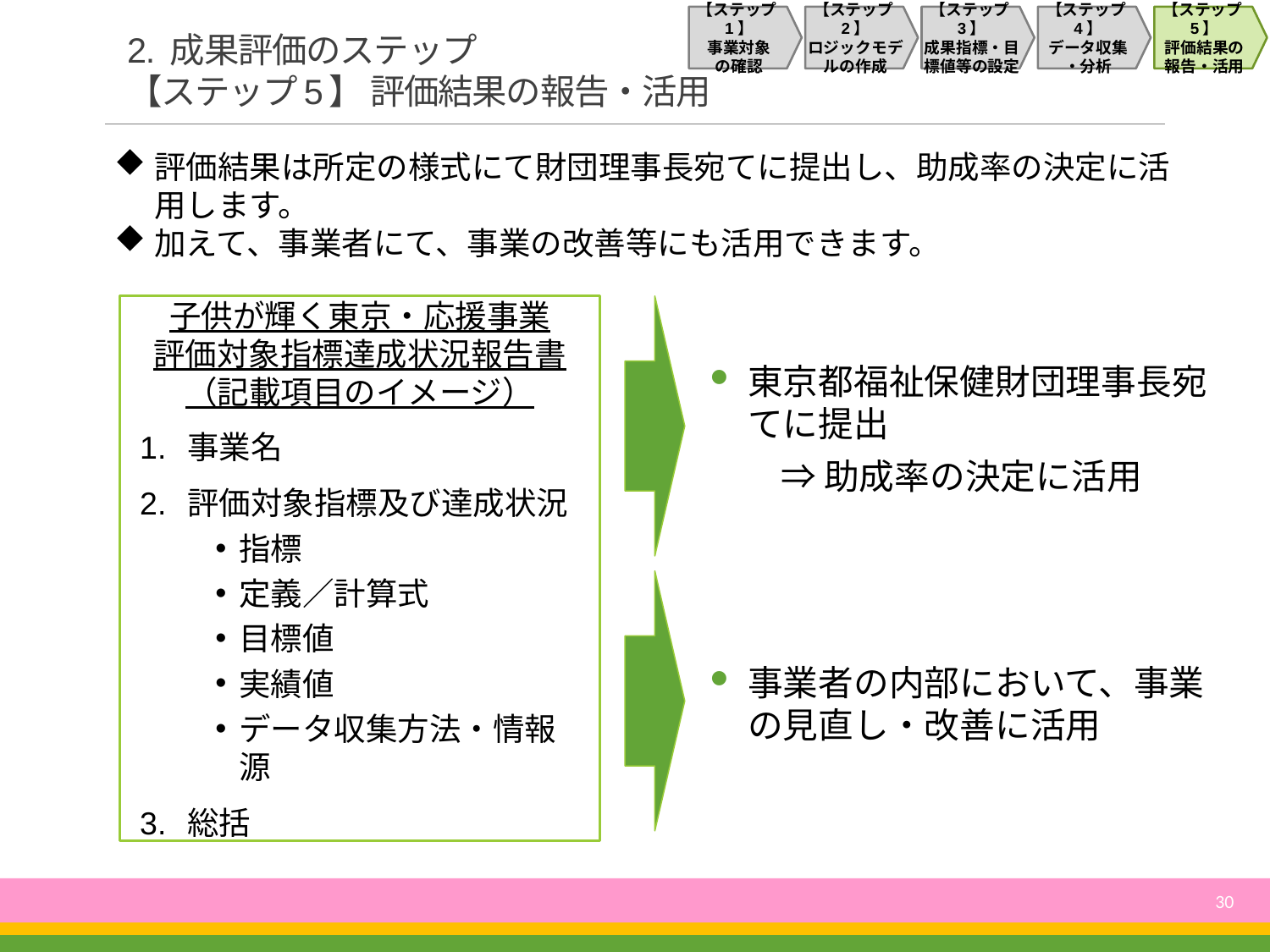

【ステップ1】
事業対象
の確認
【ステップ2】
ロジックモデルの作成
【ステップ3】
成果指標・目標値等の設定
【ステップ4】
データ収集
・分析
【ステップ5】
評価結果の
報告・活用
# 2. 成果評価のステップ 【ステップ5】 評価結果の報告・活用
評価結果は所定の様式にて財団理事長宛てに提出し、助成率の決定に活用します。
加えて、事業者にて、事業の改善等にも活用できます。
子供が輝く東京・応援事業
評価対象指標達成状況報告書
（記載項目のイメージ）
事業名
評価対象指標及び達成状況
指標
定義／計算式
目標値
実績値
データ収集方法・情報源
総括

東京都福祉保健財団理事長宛てに提出
　　⇒ 助成率の決定に活用

事業者の内部において、事業の見直し・改善に活用
30